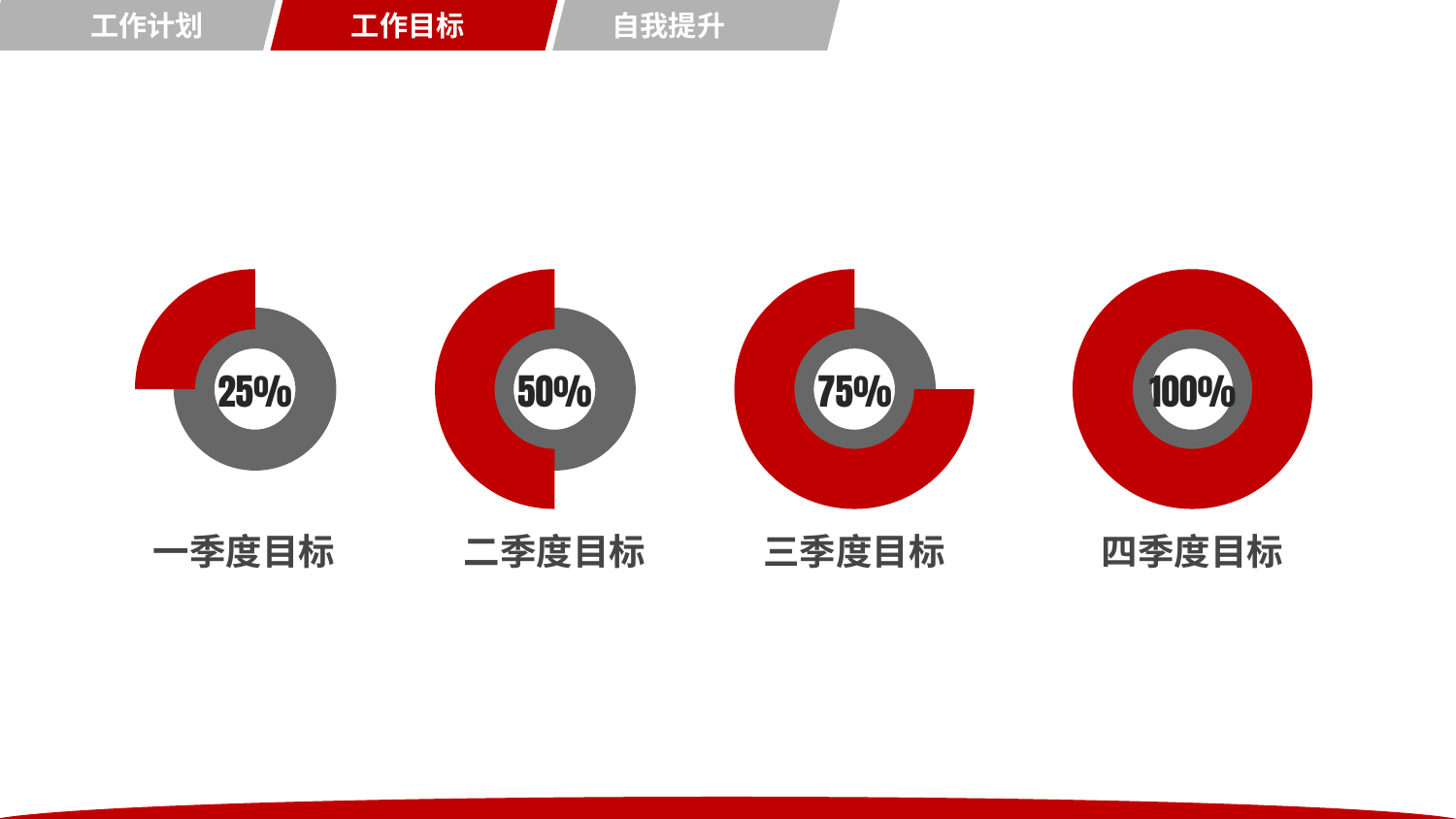

工作计划

工作目标

自我提升

25%
50%
75%
100%
一季度目标
二季度目标
三季度目标
四季度目标